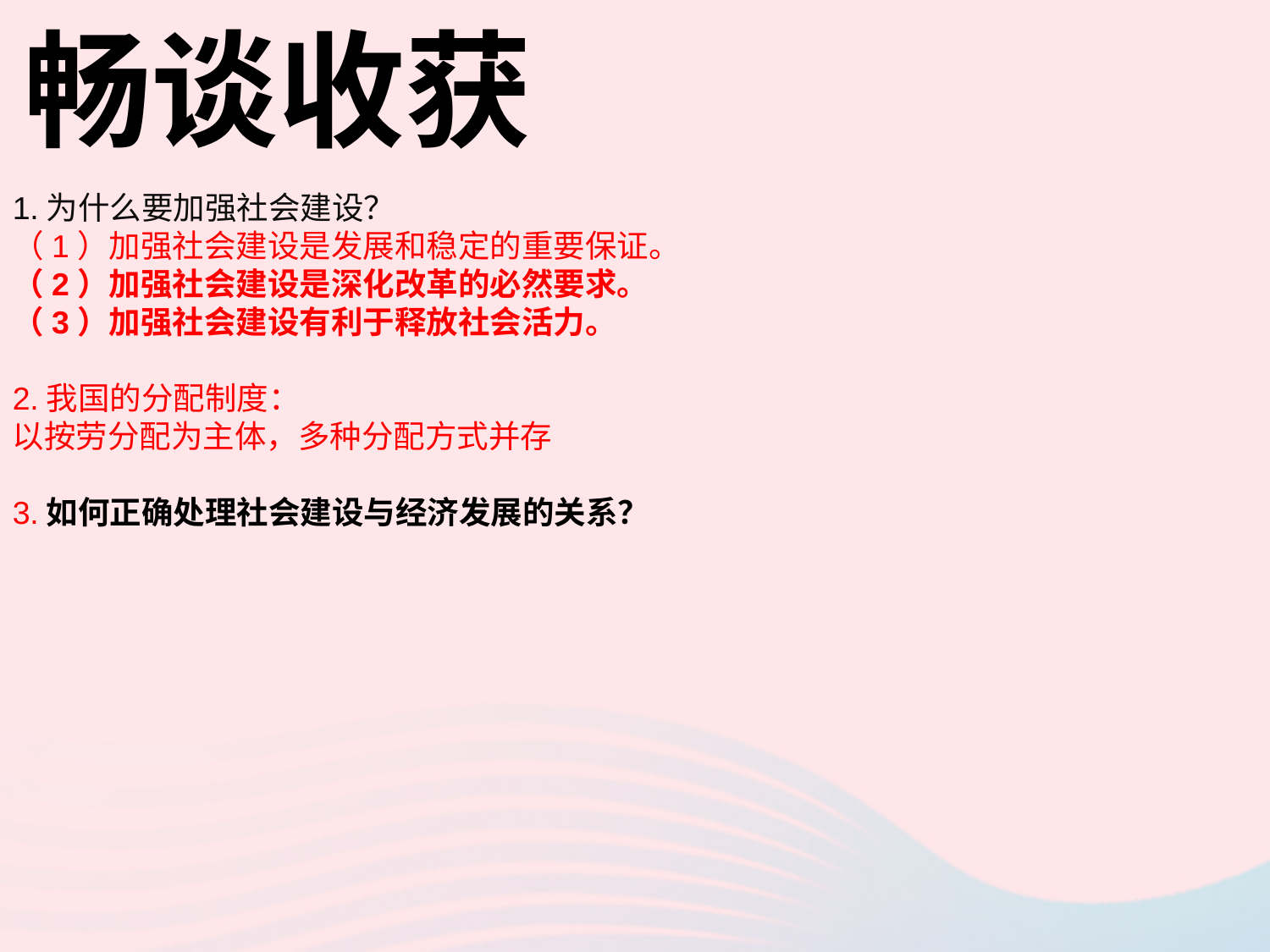

畅谈收获
1.为什么要加强社会建设？
（1）加强社会建设是发展和稳定的重要保证。
（2）加强社会建设是深化改革的必然要求。
（3）加强社会建设有利于释放社会活力。

2.我国的分配制度：
以按劳分配为主体，多种分配方式并存

3.如何正确处理社会建设与经济发展的关系？